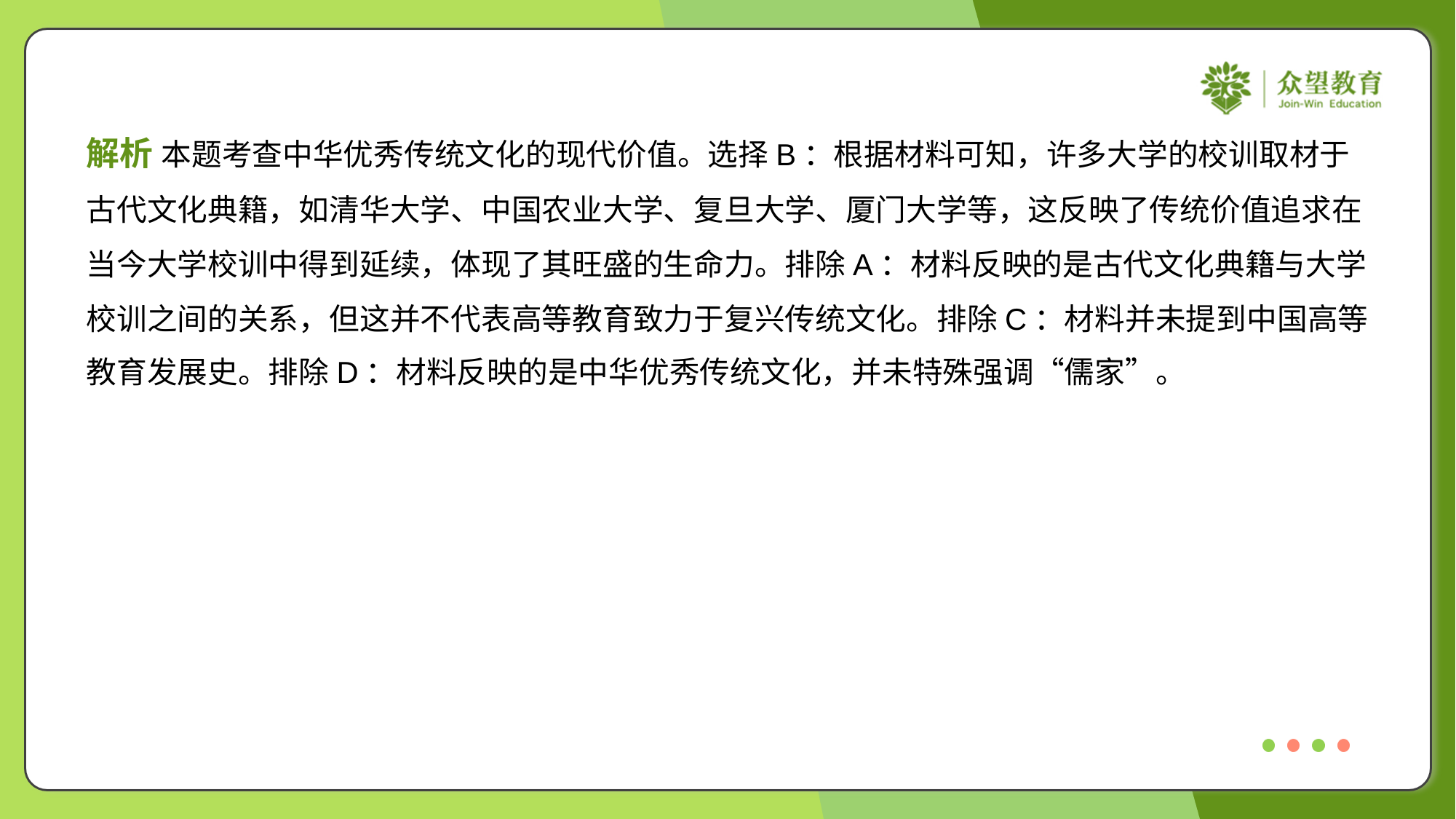

解析 本题考查中华优秀传统文化的现代价值。选择B：根据材料可知，许多大学的校训取材于
古代文化典籍，如清华大学、中国农业大学、复旦大学、厦门大学等，这反映了传统价值追求在
当今大学校训中得到延续，体现了其旺盛的生命力。排除A：材料反映的是古代文化典籍与大学
校训之间的关系，但这并不代表高等教育致力于复兴传统文化。排除C：材料并未提到中国高等
教育发展史。排除D：材料反映的是中华优秀传统文化，并未特殊强调“儒家”。